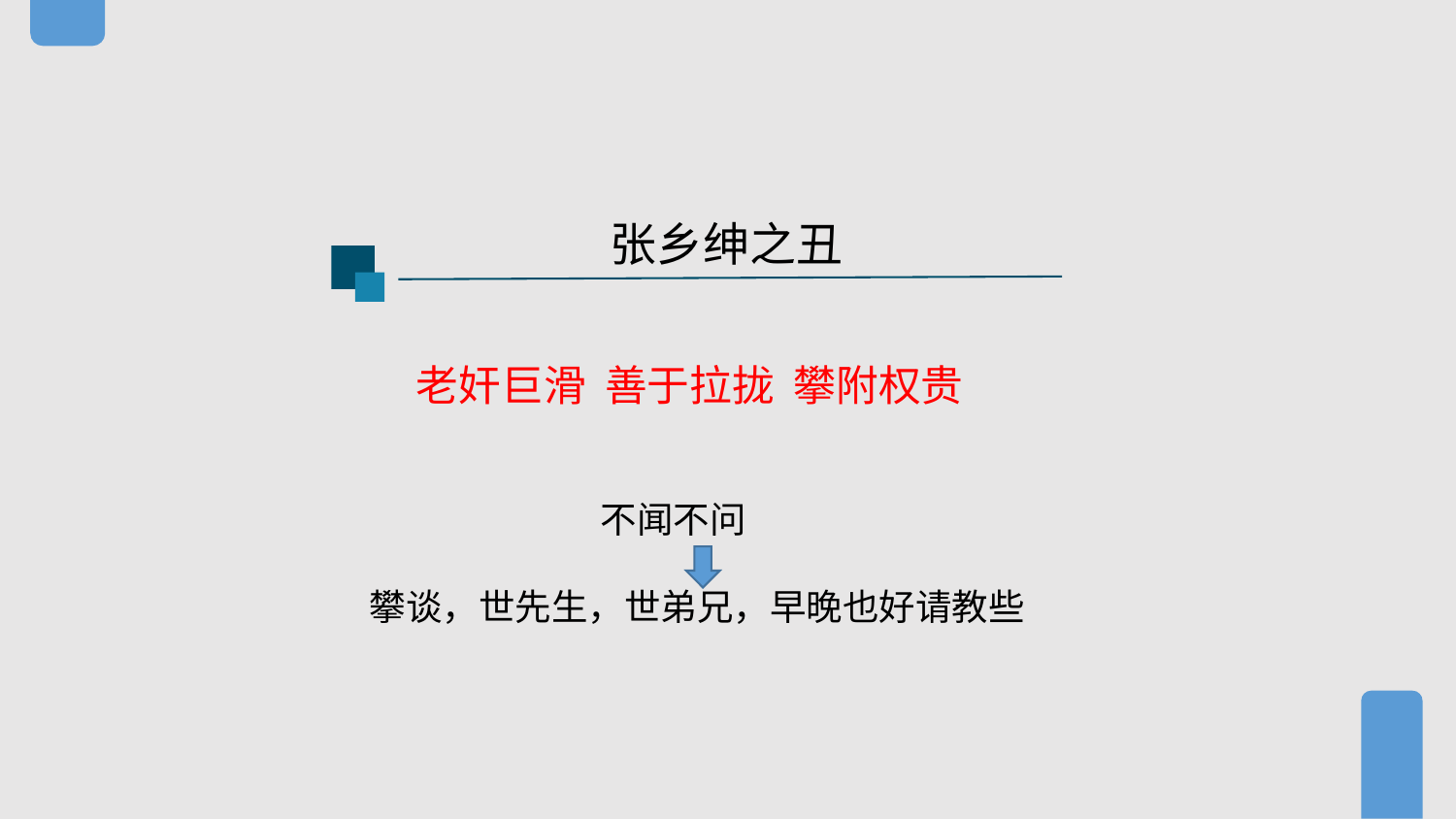

张乡绅之丑

          老奸巨滑  善于拉拢  攀附权贵

                                  不闻不问

      攀谈，世先生，世弟兄，早晚也好请教些